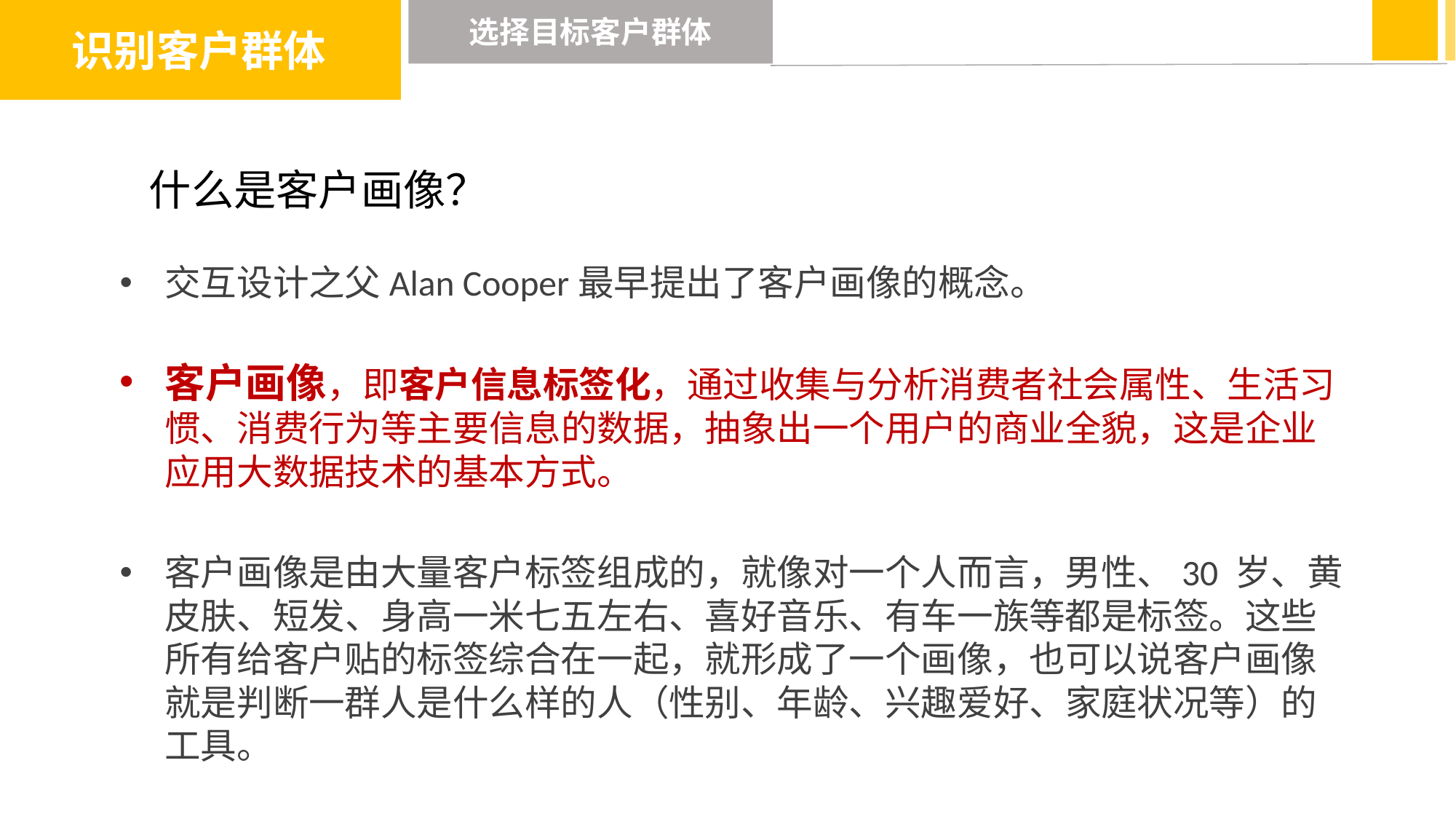

识别客户群体

选择目标客户群体
什么是客户画像？
交互设计之父Alan Cooper最早提出了客户画像的概念。

客户画像，即客户信息标签化，通过收集与分析消费者社会属性、生活习惯、消费行为等主要信息的数据，抽象出一个用户的商业全貌，这是企业应用大数据技术的基本方式。

客户画像是由大量客户标签组成的，就像对一个人而言，男性、30 岁、黄皮肤、短发、身高一米七五左右、喜好音乐、有车一族等都是标签。这些所有给客户贴的标签综合在一起，就形成了一个画像，也可以说客户画像就是判断一群人是什么样的人（性别、年龄、兴趣爱好、家庭状况等）的工具。